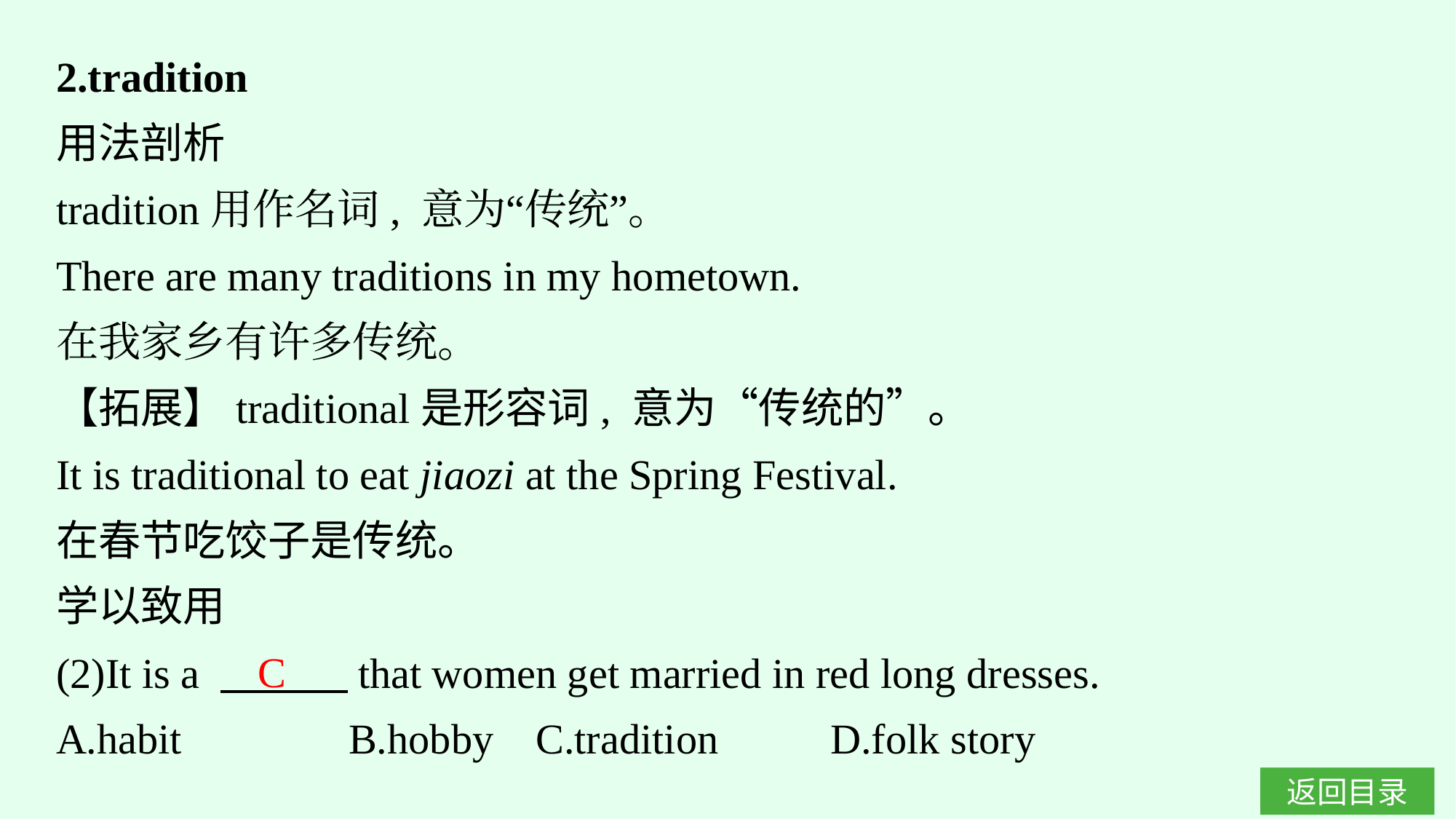

2.tradition
用法剖析
tradition用作名词, 意为“传统”。
There are many traditions in my hometown.
在我家乡有许多传统。
【拓展】traditional是形容词, 意为“传统的”。
It is traditional to eat jiaozi at the Spring Festival.
在春节吃饺子是传统。
学以致用
(2)It is a 　　　that women get married in red long dresses.
A.habit　　 　 B.hobby    C.tradition	 D.folk story
C